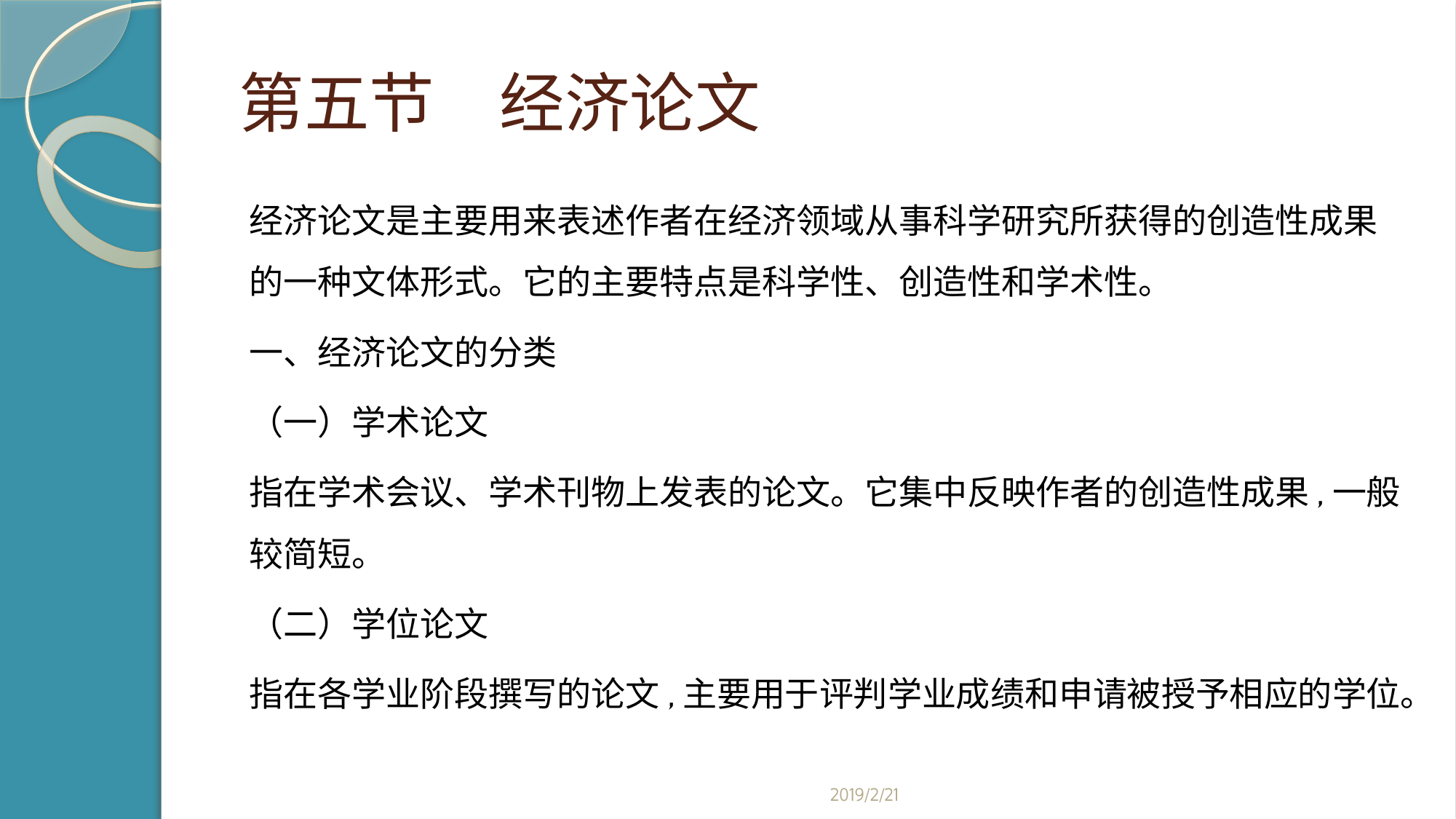

# 第五节　经济论文
经济论文是主要用来表述作者在经济领域从事科学研究所获得的创造性成果的一种文体形式。它的主要特点是科学性、创造性和学术性。
一、经济论文的分类
（一）学术论文
指在学术会议、学术刊物上发表的论文。它集中反映作者的创造性成果,一般较简短。
（二）学位论文
指在各学业阶段撰写的论文,主要用于评判学业成绩和申请被授予相应的学位。
2019/2/21